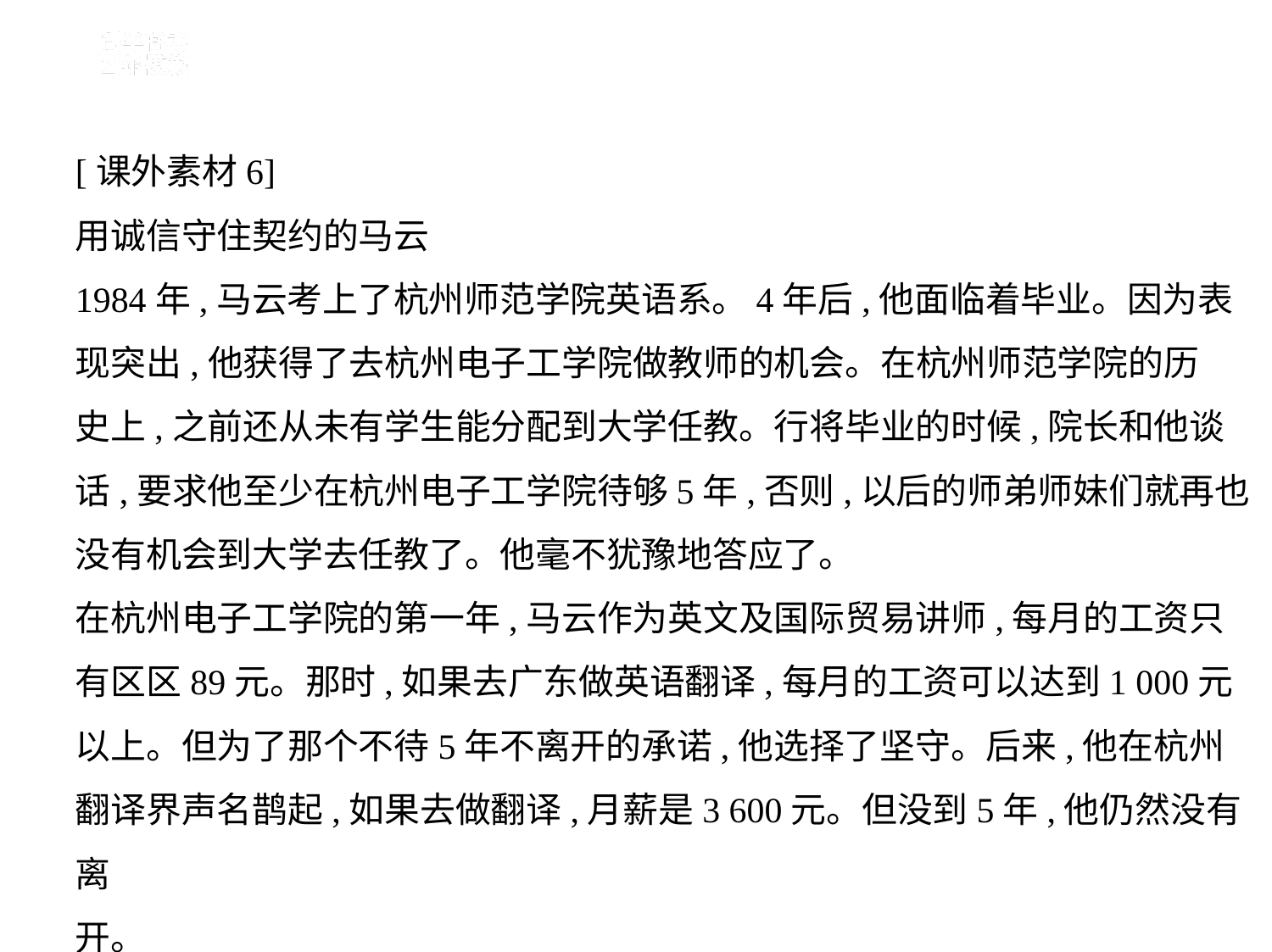

[课外素材6]
用诚信守住契约的马云
1984年,马云考上了杭州师范学院英语系。4年后,他面临着毕业。因为表
现突出,他获得了去杭州电子工学院做教师的机会。在杭州师范学院的历
史上,之前还从未有学生能分配到大学任教。行将毕业的时候,院长和他谈
话,要求他至少在杭州电子工学院待够5年,否则,以后的师弟师妹们就再也
没有机会到大学去任教了。他毫不犹豫地答应了。
在杭州电子工学院的第一年,马云作为英文及国际贸易讲师,每月的工资只
有区区89元。那时,如果去广东做英语翻译,每月的工资可以达到1 000元
以上。但为了那个不待5年不离开的承诺,他选择了坚守。后来,他在杭州
翻译界声名鹊起,如果去做翻译,月薪是3 600元。但没到5年,他仍然没有离
开。